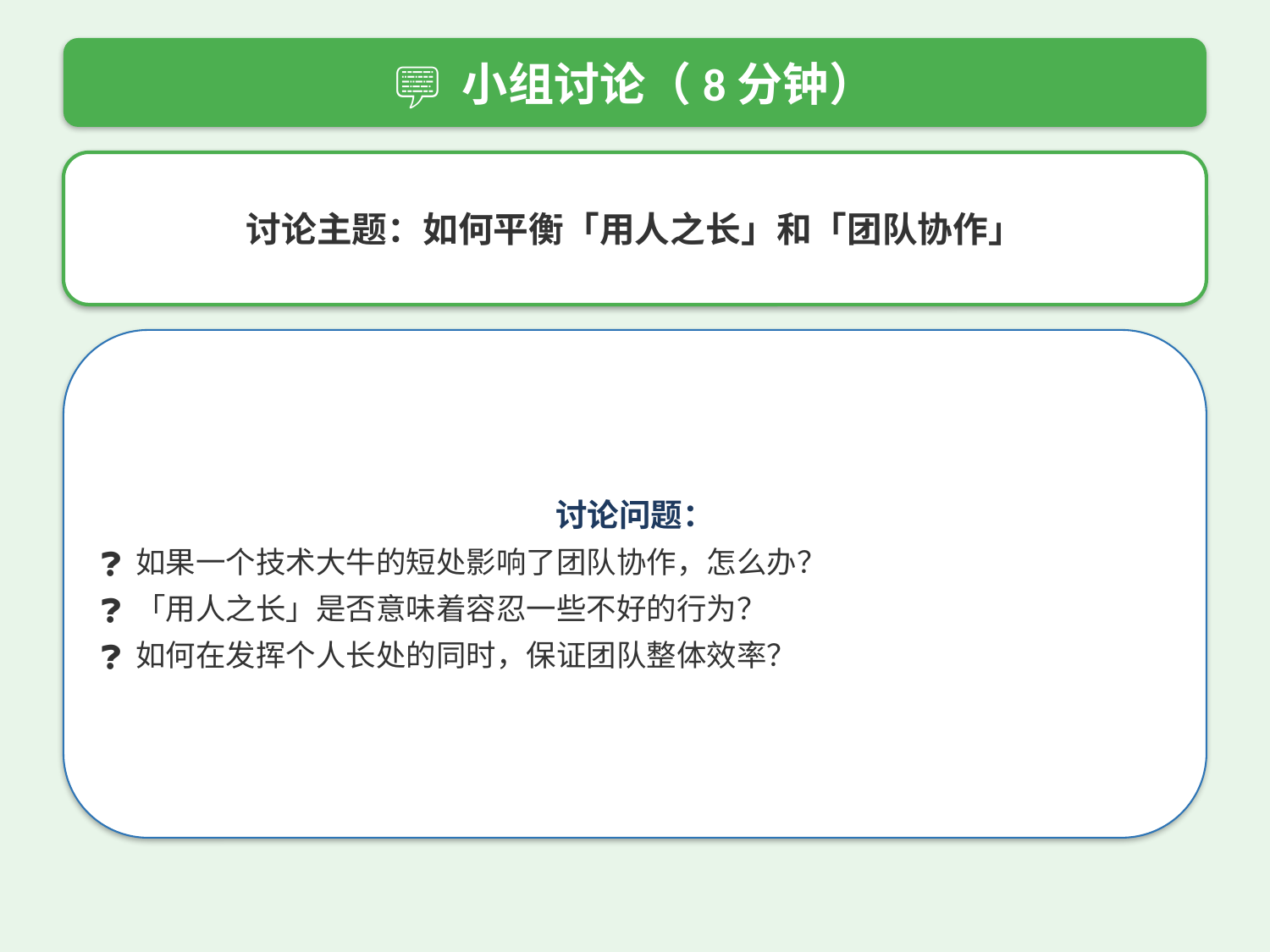

💬 小组讨论（8分钟）
讨论主题：如何平衡「用人之长」和「团队协作」
讨论问题：
❓ 如果一个技术大牛的短处影响了团队协作，怎么办？
❓ 「用人之长」是否意味着容忍一些不好的行为？
❓ 如何在发挥个人长处的同时，保证团队整体效率？